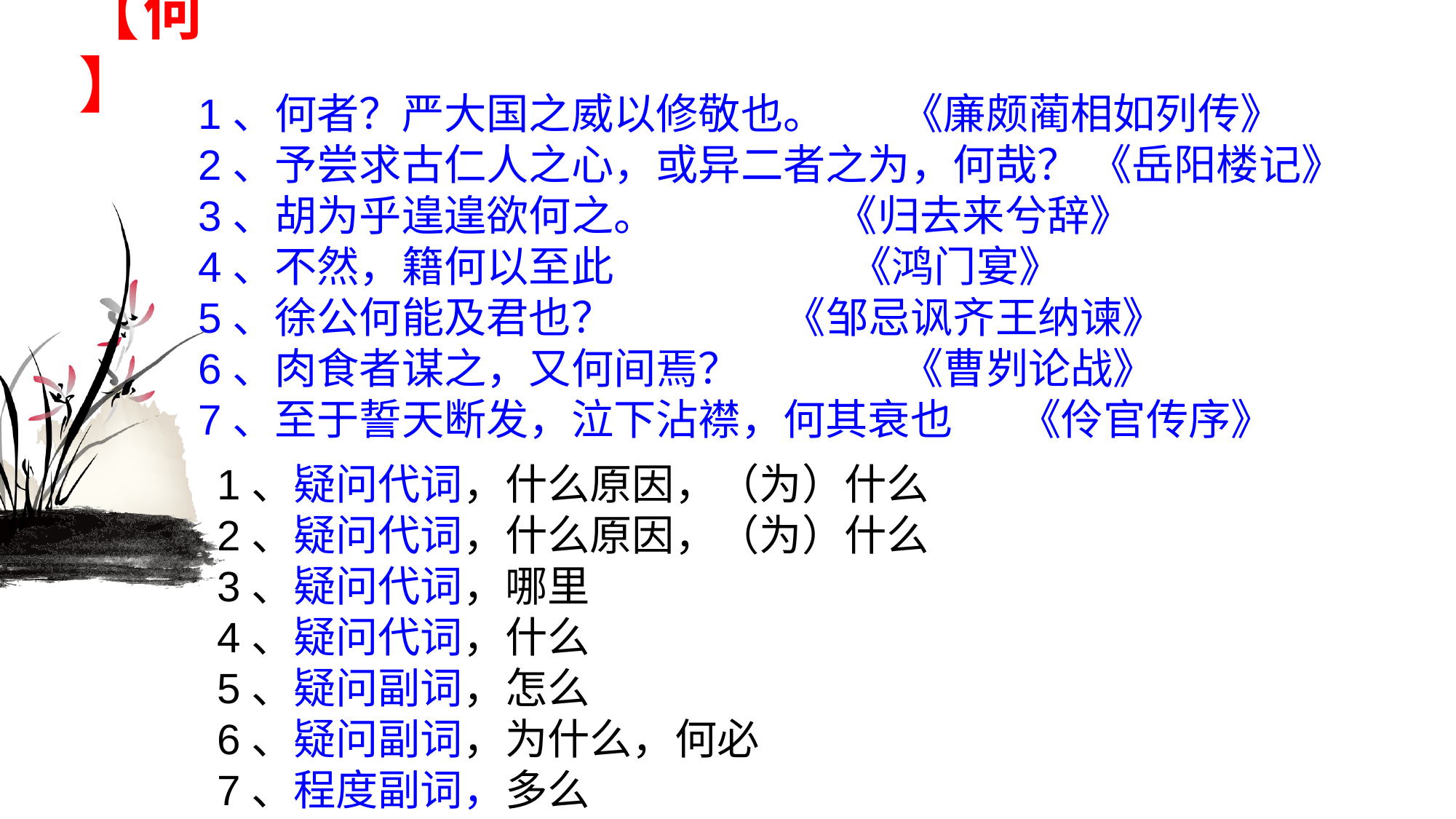

# 【何】
1、何者？严大国之威以修敬也。        《廉颇蔺相如列传》
2、予尝求古仁人之心，或异二者之为，何哉？ 《岳阳楼记》
3、胡为乎遑遑欲何之。                   《归去来兮辞》
4、不然，籍何以至此                         《鸿门宴》
5、徐公何能及君也？                  《邹忌讽齐王纳谏》
6、肉食者谋之，又何间焉？                 《曹刿论战》
7、至于誓天断发，泣下沾襟，何其衰也       《伶官传序》
1、疑问代词，什么原因，（为）什么
2、疑问代词，什么原因，（为）什么
3、疑问代词，哪里
4、疑问代词，什么
5、疑问副词，怎么
6、疑问副词，为什么，何必
7、程度副词，多么